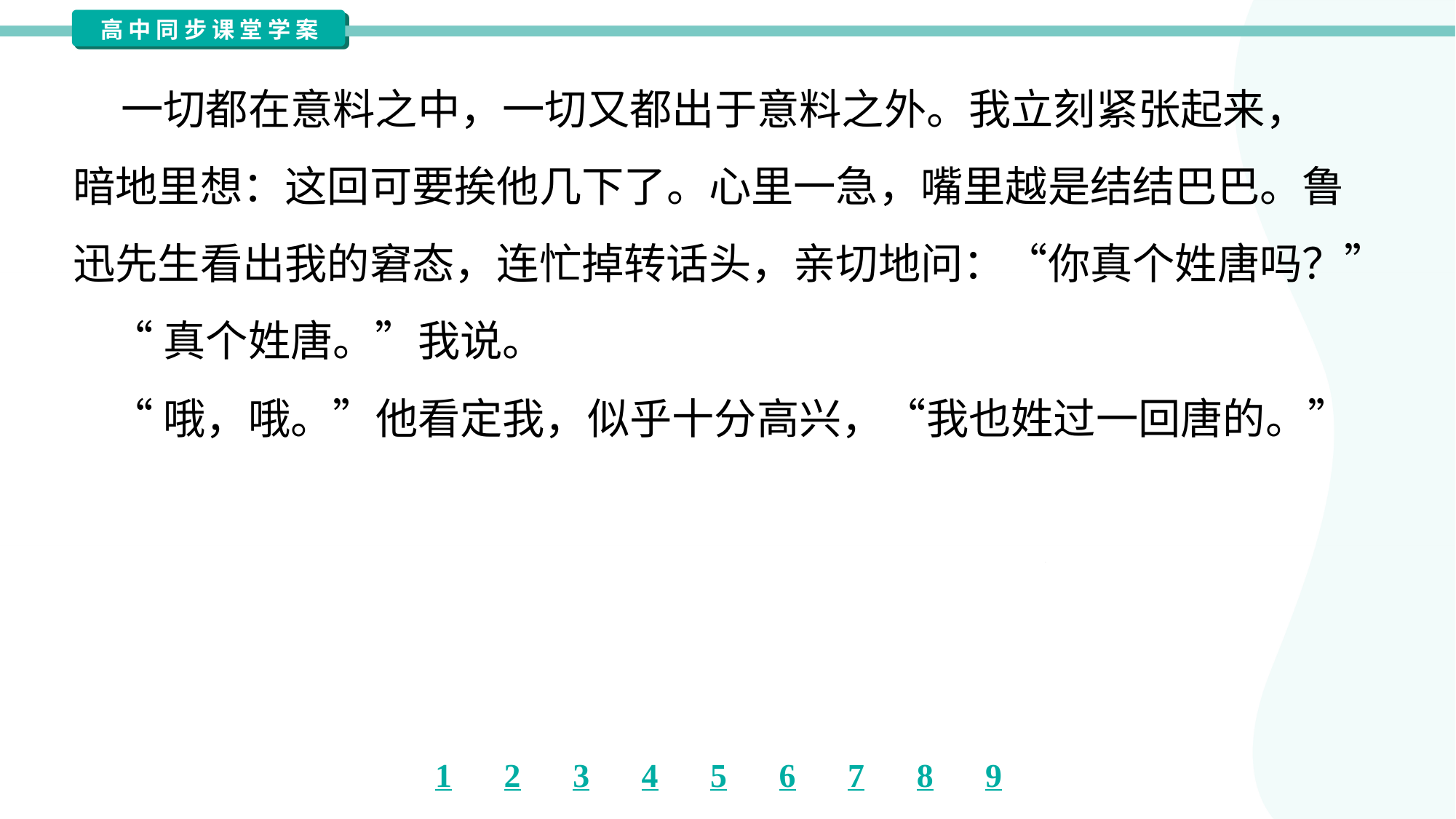

一切都在意料之中，一切又都出于意料之外。我立刻紧张起来，
暗地里想：这回可要挨他几下了。心里一急，嘴里越是结结巴巴。鲁
迅先生看出我的窘态，连忙掉转话头，亲切地问：“你真个姓唐吗？”
    “真个姓唐。”我说。
    “哦，哦。”他看定我，似乎十分高兴，“我也姓过一回唐的。”